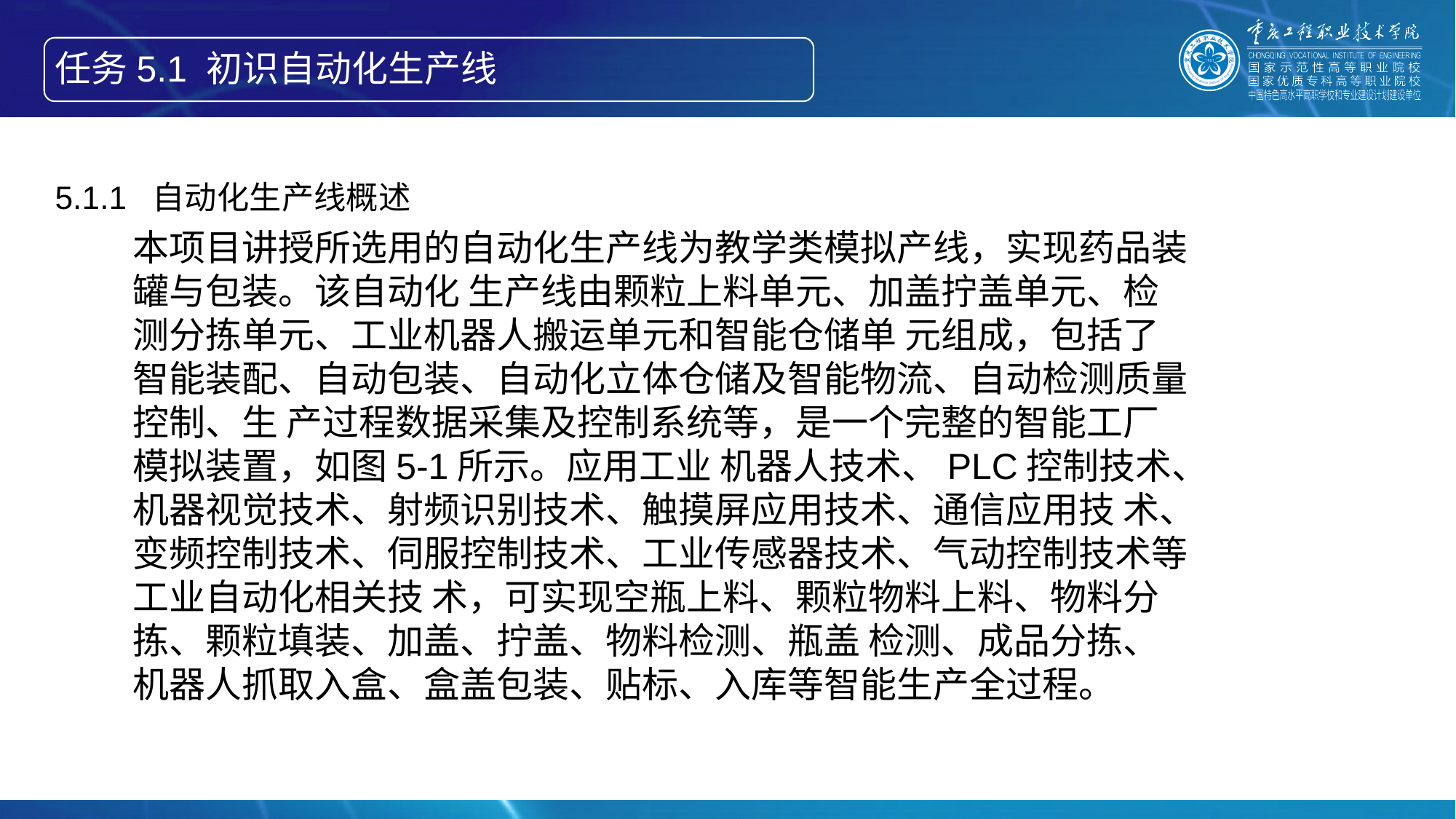

任务5.1 初识自动化生产线

智能产线绘制信息物理系统的构成

5.1.1  自动化生产线概述
本项目讲授所选用的自动化生产线为教学类模拟产线，实现药品装罐与包装。该自动化 生产线由颗粒上料单元、加盖拧盖单元、检测分拣单元、工业机器人搬运单元和智能仓储单 元组成，包括了智能装配、自动包装、自动化立体仓储及智能物流、自动检测质量控制、生 产过程数据采集及控制系统等，是一个完整的智能工厂模拟装置，如图5-1所示。应用工业 机器人技术、PLC控制技术、机器视觉技术、射频识别技术、触摸屏应用技术、通信应用技 术、变频控制技术、伺服控制技术、工业传感器技术、气动控制技术等工业自动化相关技 术，可实现空瓶上料、颗粒物料上料、物料分拣、颗粒填装、加盖、拧盖、物料检测、瓶盖 检测、成品分拣、机器人抓取入盒、盒盖包装、贴标、入库等智能生产全过程。